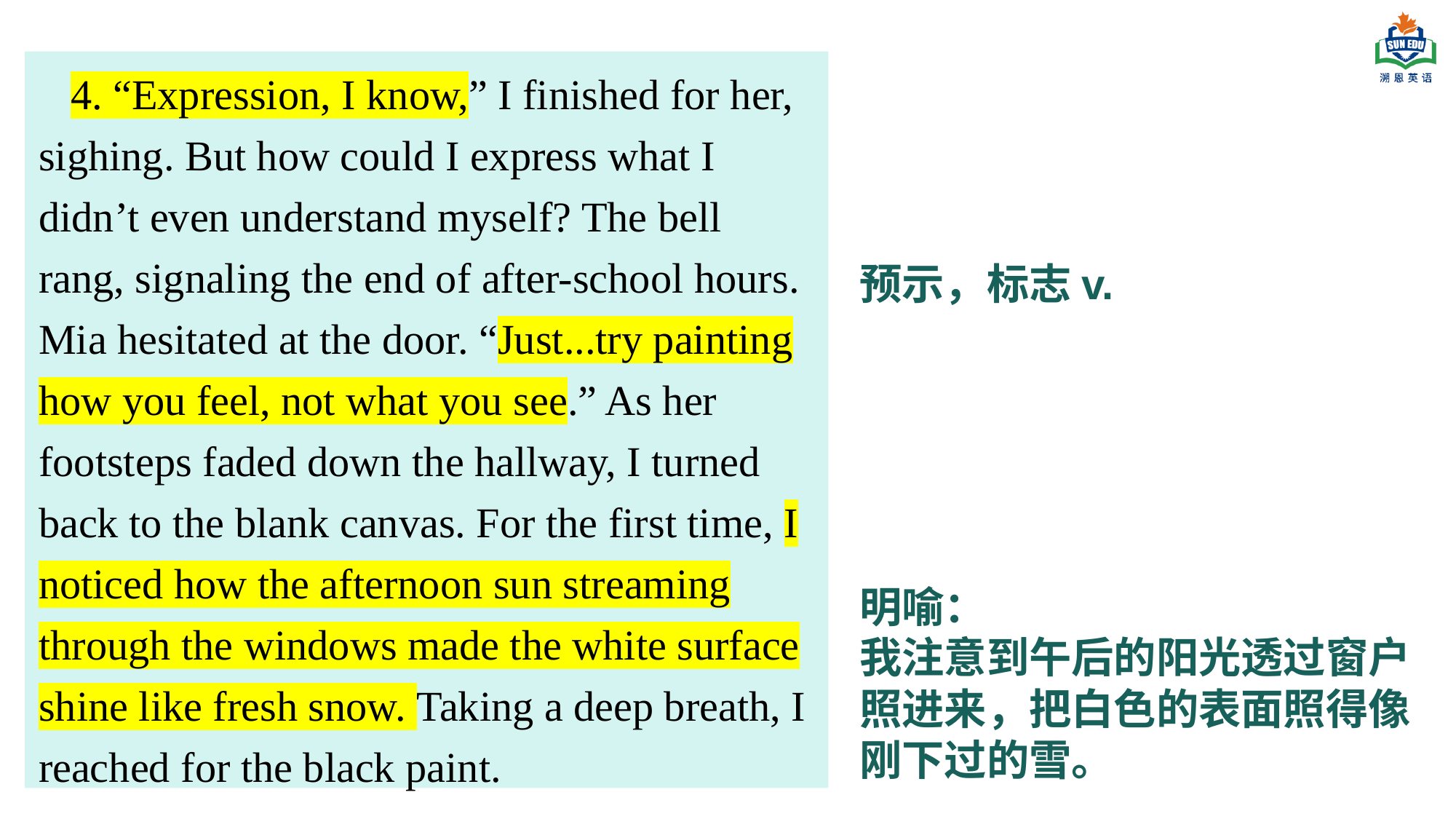

4. “Expression, I know,” I finished for her, sighing. But how could I express what I didn’t even understand myself? The bell rang, signaling the end of after-school hours. Mia hesitated at the door. “Just...try painting how you feel, not what you see.” As her footsteps faded down the hallway, I turned back to the blank canvas. For the first time, I noticed how the afternoon sun streaming through the windows made the white surface shine like fresh snow. Taking a deep breath, I reached for the black paint.
预示，标志v.
明喻：
我注意到午后的阳光透过窗户照进来，把白色的表面照得像刚下过的雪。